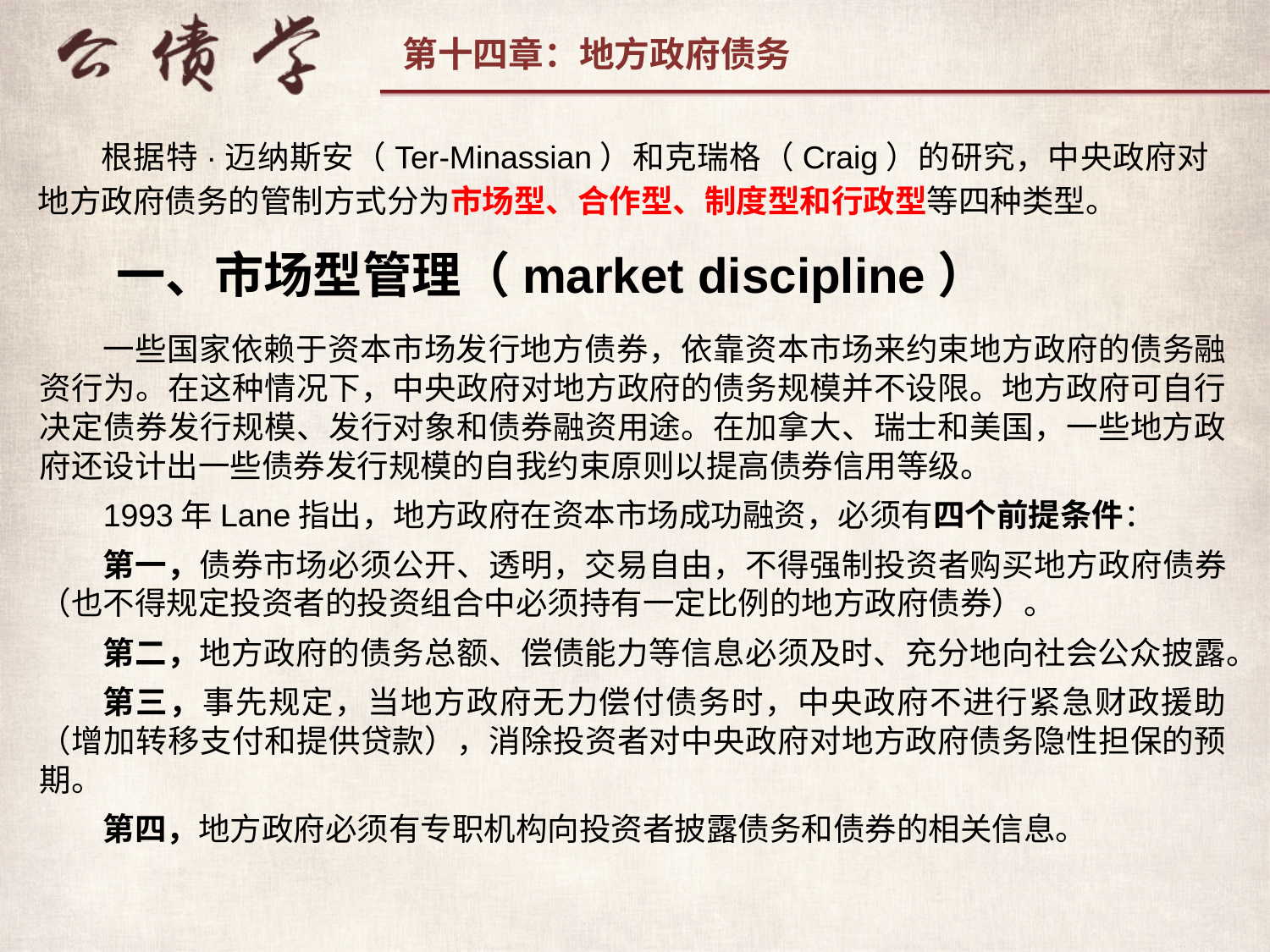

根据特·迈纳斯安（Ter-Minassian）和克瑞格（Craig）的研究，中央政府对地方政府债务的管制方式分为市场型、合作型、制度型和行政型等四种类型。
一、市场型管理（market discipline）
一些国家依赖于资本市场发行地方债券，依靠资本市场来约束地方政府的债务融资行为。在这种情况下，中央政府对地方政府的债务规模并不设限。地方政府可自行决定债券发行规模、发行对象和债券融资用途。在加拿大、瑞士和美国，一些地方政府还设计出一些债券发行规模的自我约束原则以提高债券信用等级。
1993年Lane指出，地方政府在资本市场成功融资，必须有四个前提条件：
第一，债券市场必须公开、透明，交易自由，不得强制投资者购买地方政府债券（也不得规定投资者的投资组合中必须持有一定比例的地方政府债券）。
第二，地方政府的债务总额、偿债能力等信息必须及时、充分地向社会公众披露。
第三，事先规定，当地方政府无力偿付债务时，中央政府不进行紧急财政援助（增加转移支付和提供贷款），消除投资者对中央政府对地方政府债务隐性担保的预期。
第四，地方政府必须有专职机构向投资者披露债务和债券的相关信息。
6